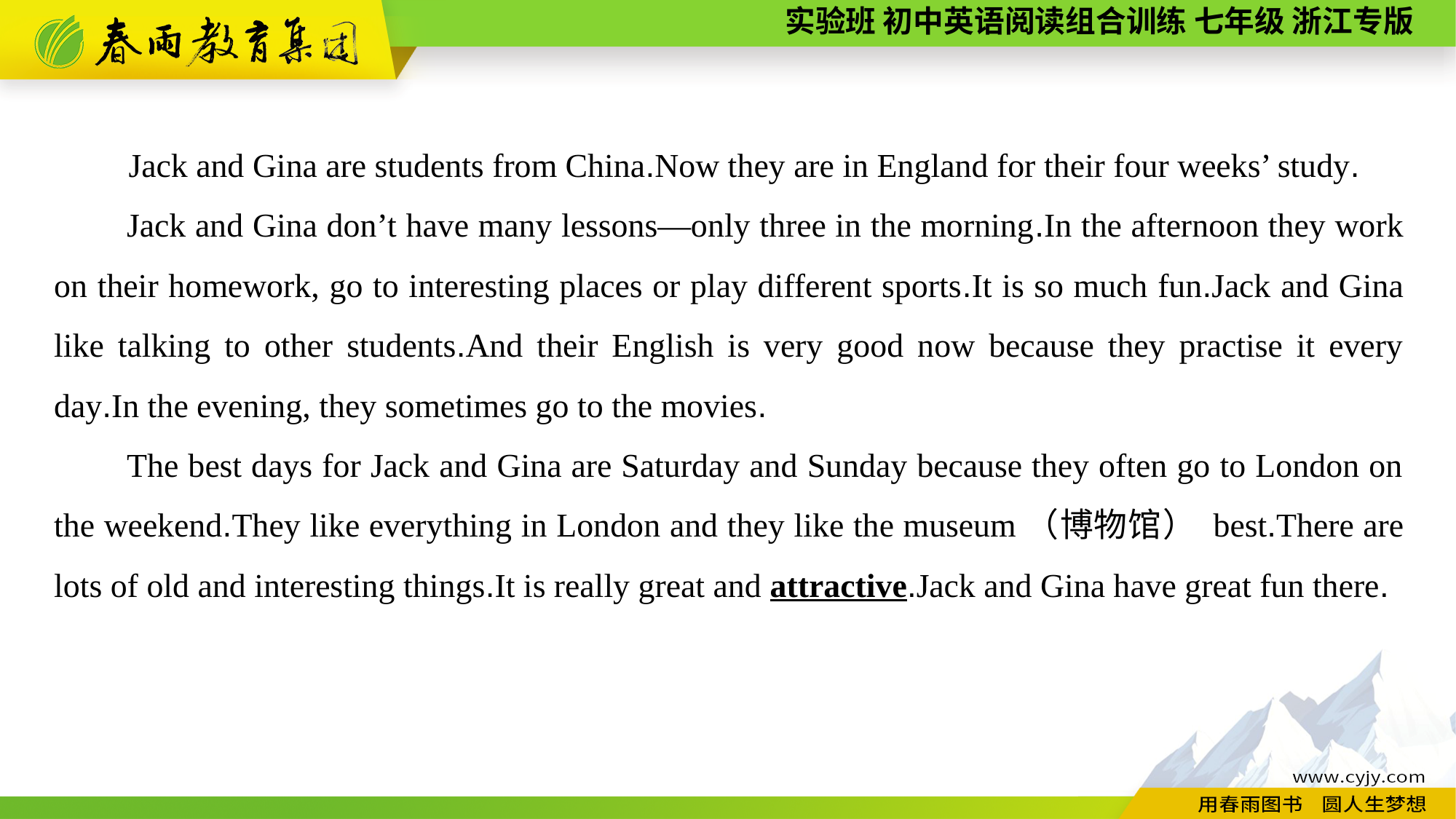

Jack and Gina are students from China.Now they are in England for their four weeks’ study.
Jack and Gina don’t have many lessons—only three in the morning.In the afternoon they work on their homework, go to interesting places or play different sports.It is so much fun.Jack and Gina like talking to other students.And their English is very good now because they practise it every day.In the evening, they sometimes go to the movies.
The best days for Jack and Gina are Saturday and Sunday because they often go to London on the weekend.They like everything in London and they like the museum（博物馆） best.There are lots of old and interesting things.It is really great and attractive.Jack and Gina have great fun there.